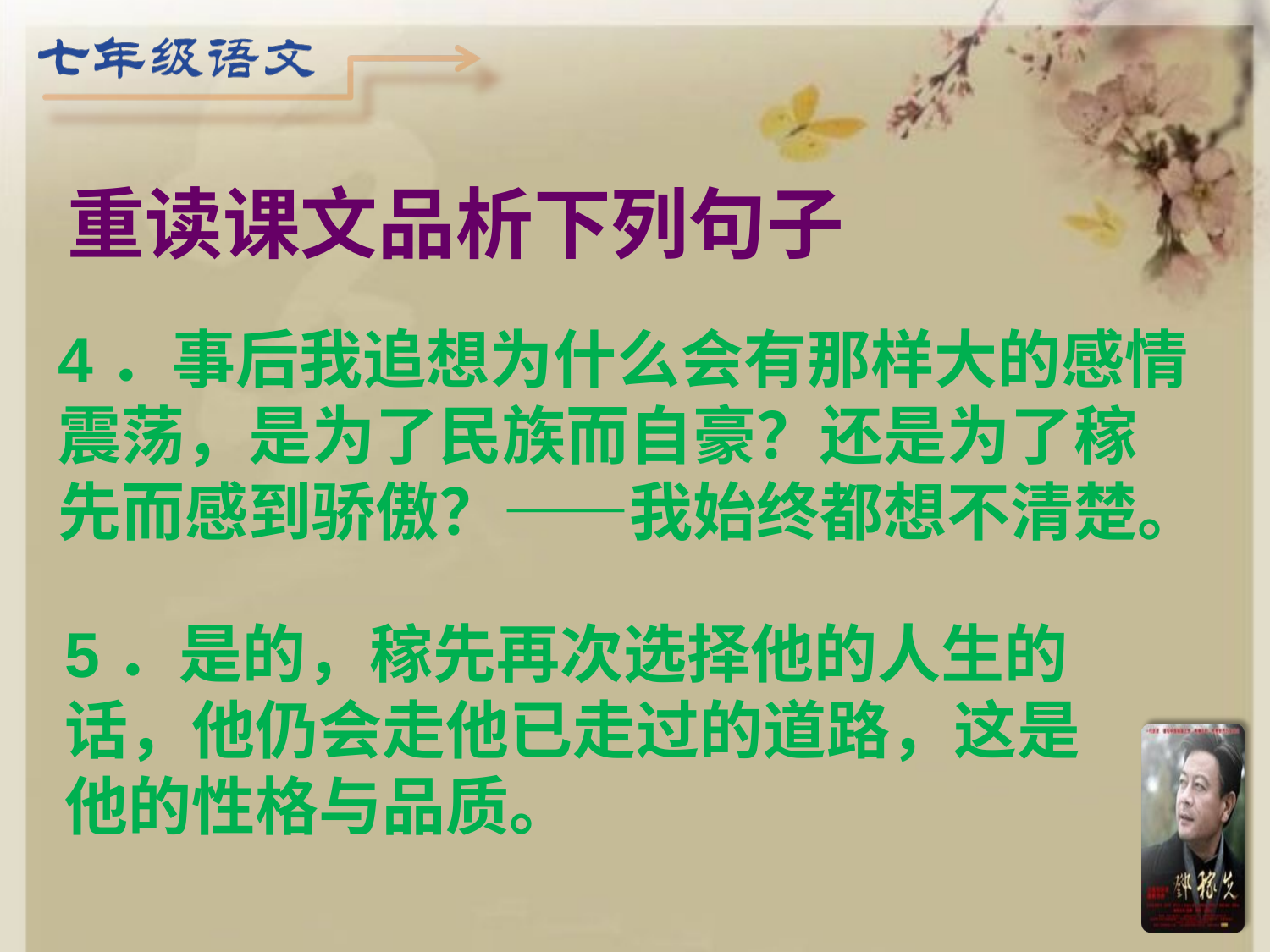

重读课文品析下列句子
# 4．事后我追想为什么会有那样大的感情震荡，是为了民族而自豪？还是为了稼先而感到骄傲？——我始终都想不清楚。
5．是的，稼先再次选择他的人生的话，他仍会走他已走过的道路，这是他的性格与品质。